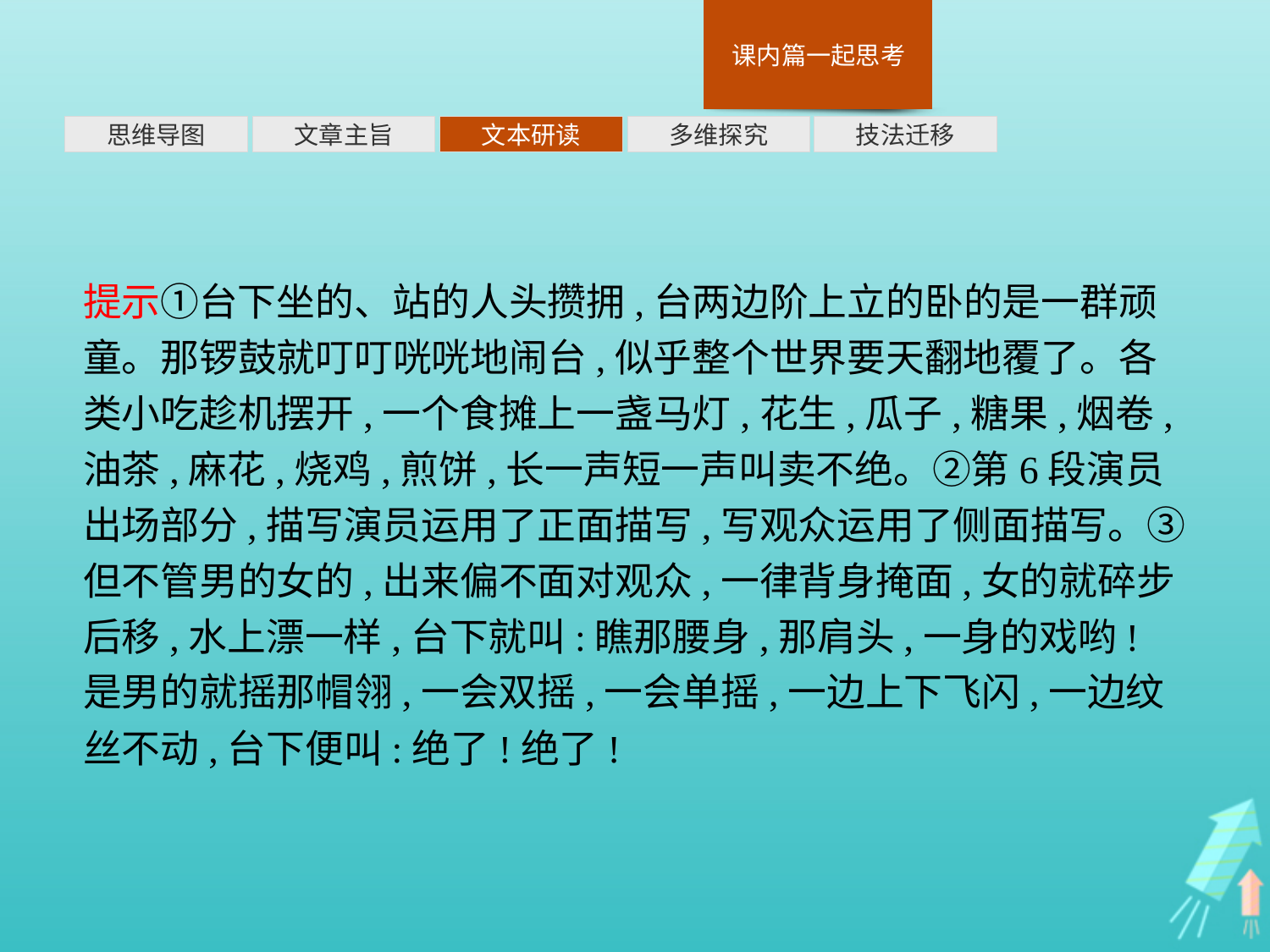

多维探究
思维导图
文章主旨
文本研读
技法迁移
提示①台下坐的、站的人头攒拥,台两边阶上立的卧的是一群顽童。那锣鼓就叮叮咣咣地闹台,似乎整个世界要天翻地覆了。各类小吃趁机摆开,一个食摊上一盏马灯,花生,瓜子,糖果,烟卷,油茶,麻花,烧鸡,煎饼,长一声短一声叫卖不绝。②第6段演员出场部分,描写演员运用了正面描写,写观众运用了侧面描写。③但不管男的女的,出来偏不面对观众,一律背身掩面,女的就碎步后移,水上漂一样,台下就叫:瞧那腰身,那肩头,一身的戏哟!是男的就摇那帽翎,一会双摇,一会单摇,一边上下飞闪,一边纹丝不动,台下便叫:绝了!绝了!